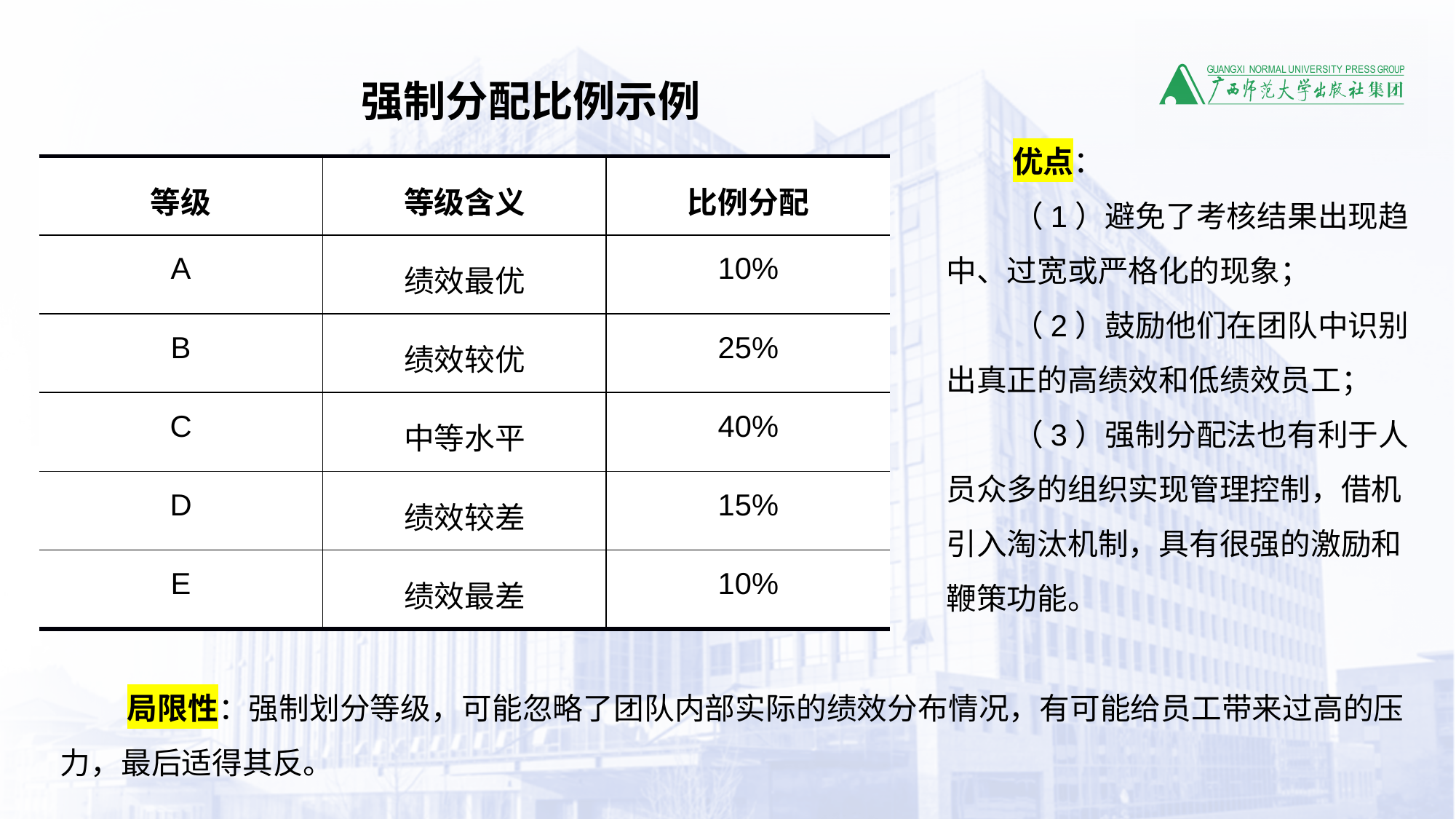

强制分配比例示例
优点：
（1）避免了考核结果出现趋中、过宽或严格化的现象；
（2）鼓励他们在团队中识别出真正的高绩效和低绩效员工；
（3）强制分配法也有利于人员众多的组织实现管理控制，借机引入淘汰机制，具有很强的激励和鞭策功能。
| 等级 | 等级含义 | 比例分配 |
| --- | --- | --- |
| A | 绩效最优 | 10% |
| B | 绩效较优 | 25% |
| C | 中等水平 | 40% |
| D | 绩效较差 | 15% |
| E | 绩效最差 | 10% |
局限性：强制划分等级，可能忽略了团队内部实际的绩效分布情况，有可能给员工带来过高的压力，最后适得其反。